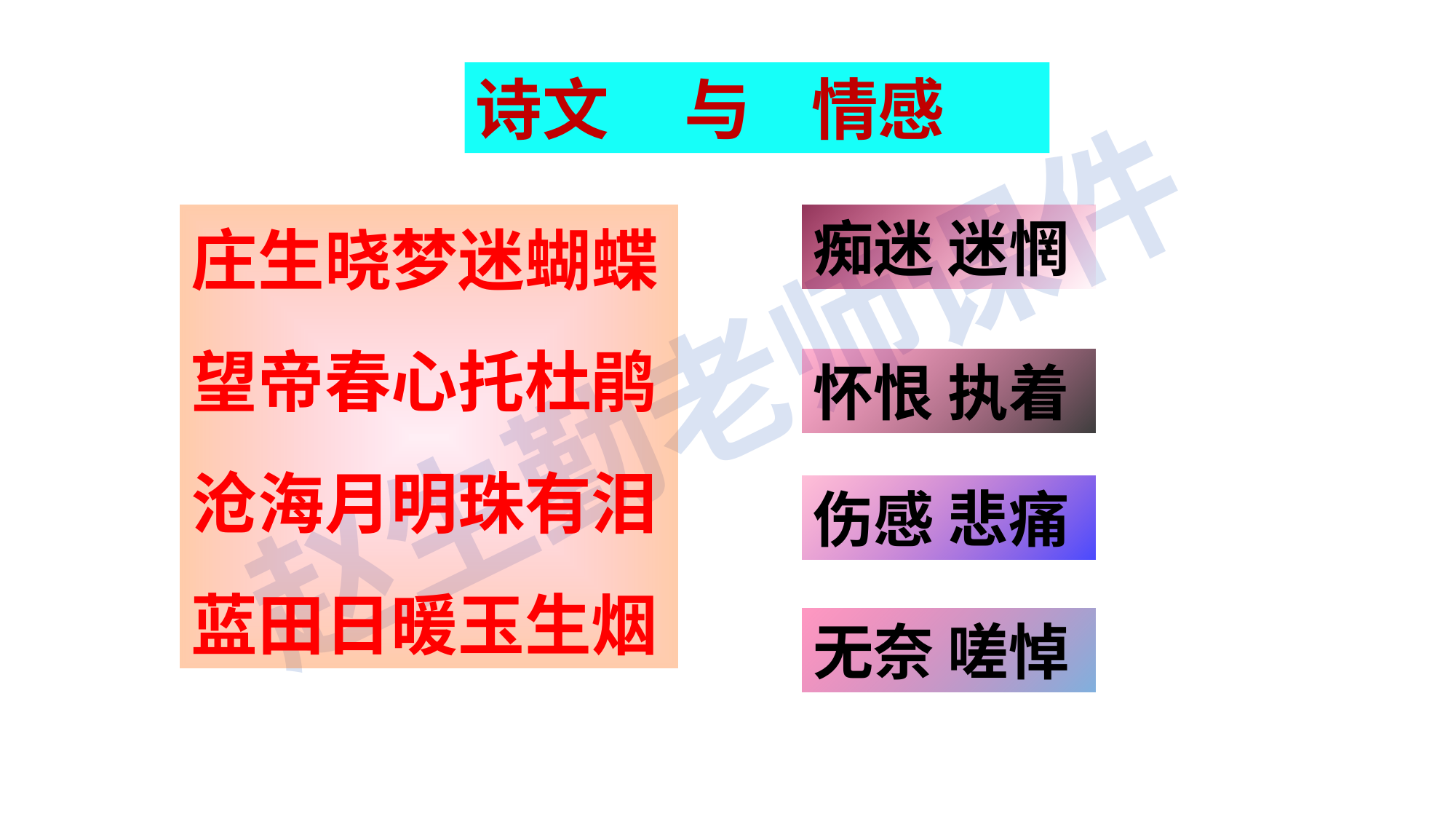

诗文     与    情感
庄生晓梦迷蝴蝶
望帝春心托杜鹃
沧海月明珠有泪
蓝田日暖玉生烟
痴迷 迷惘
怀恨 执着
伤感 悲痛
无奈 嗟悼